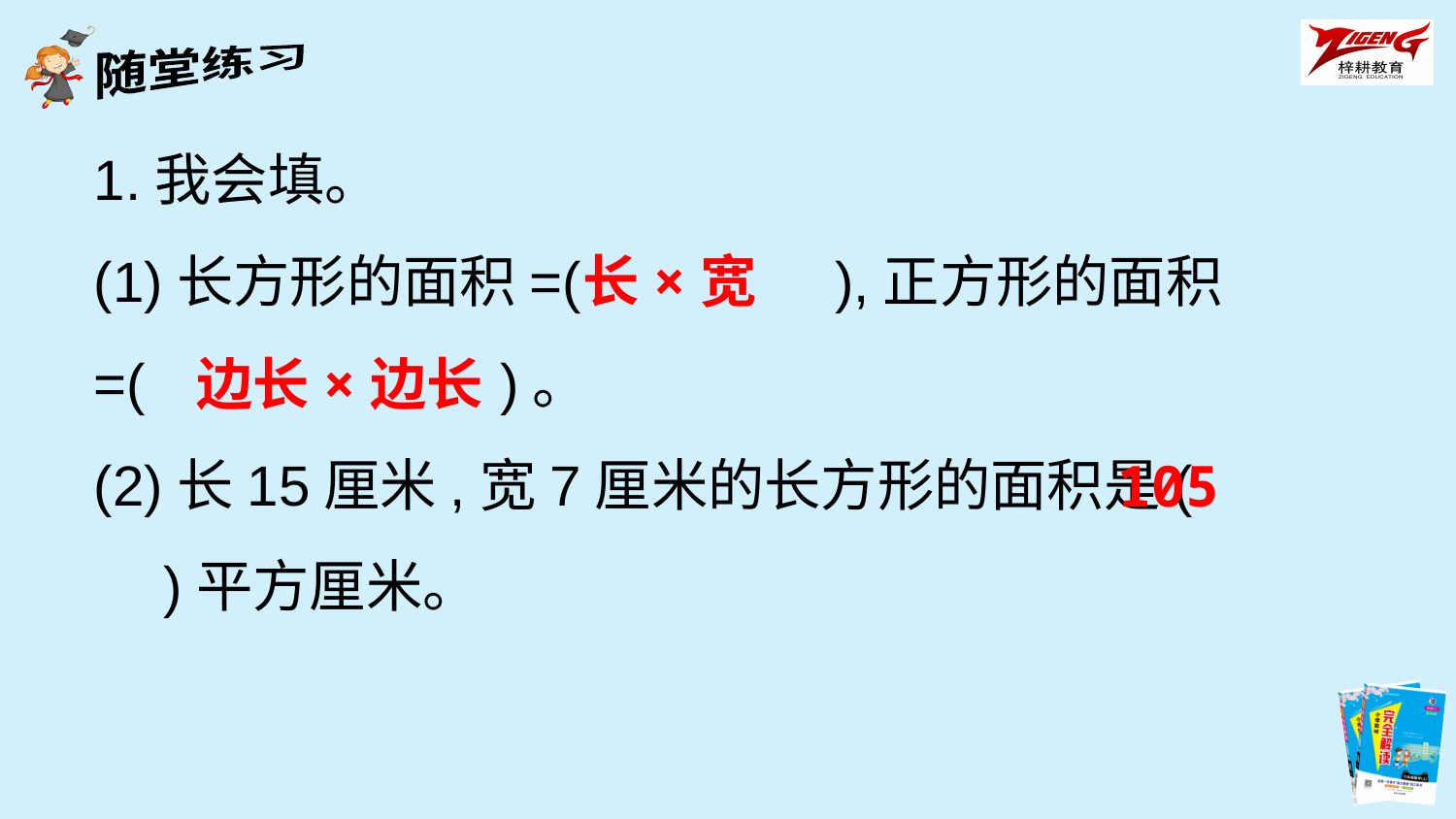

1.我会填。
(1)长方形的面积=(　　　　),正方形的面积
=(　        　　　)。
(2)长15厘米,宽7厘米的长方形的面积是(　　　)平方厘米。
长×宽
边长×边长
105